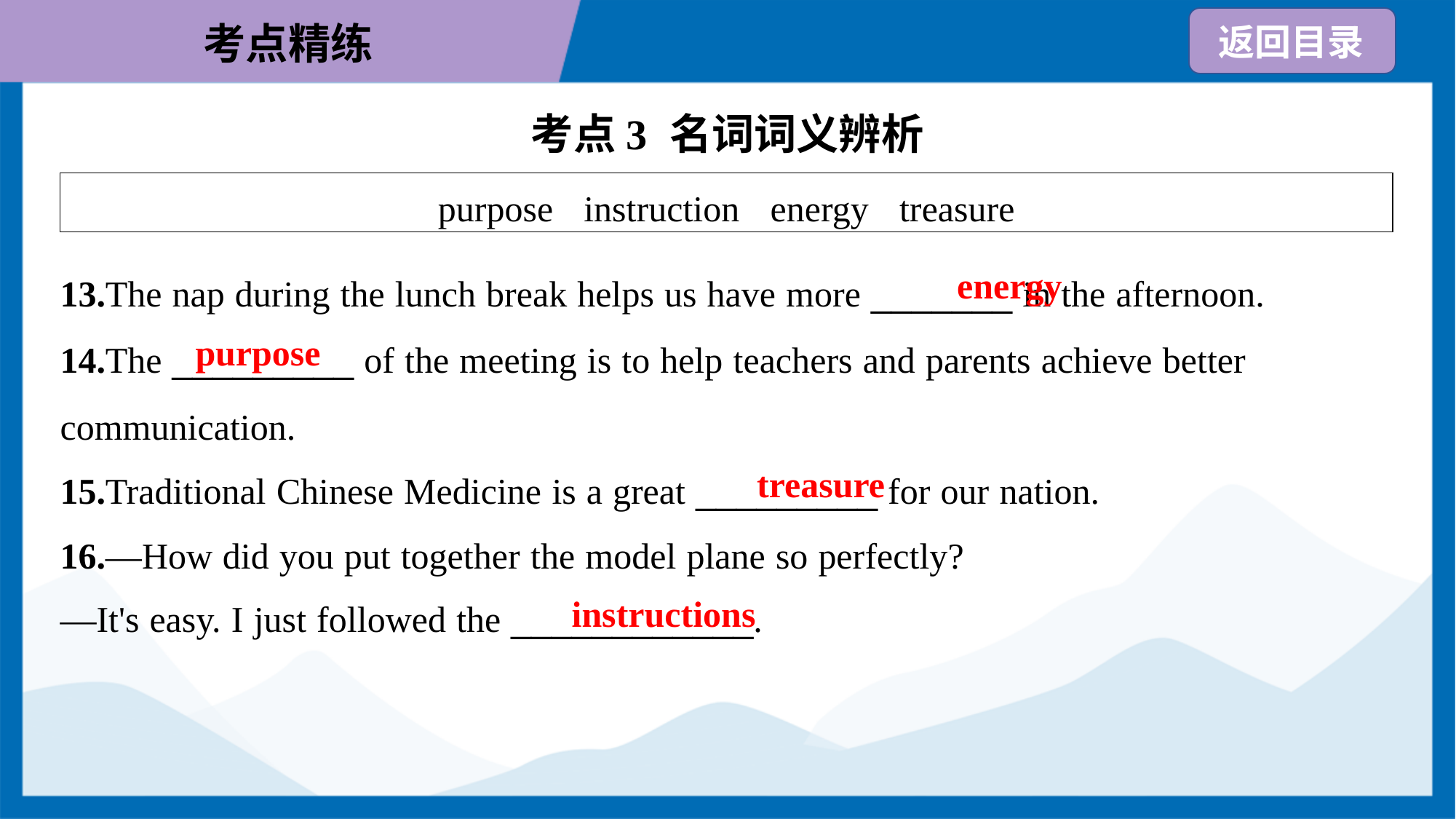

考点3 名词词义辨析
| purpose instruction energy treasure |
| --- |
energy
13.The nap during the lunch break helps us have more _______ in the afternoon.
14.The _________ of the meeting is to help teachers and parents achieve better
communication.
15.Traditional Chinese Medicine is a great _________ for our nation.
purpose
treasure
16.—How did you put together the model plane so perfectly?
—It's easy. I just followed the ____________.
instructions